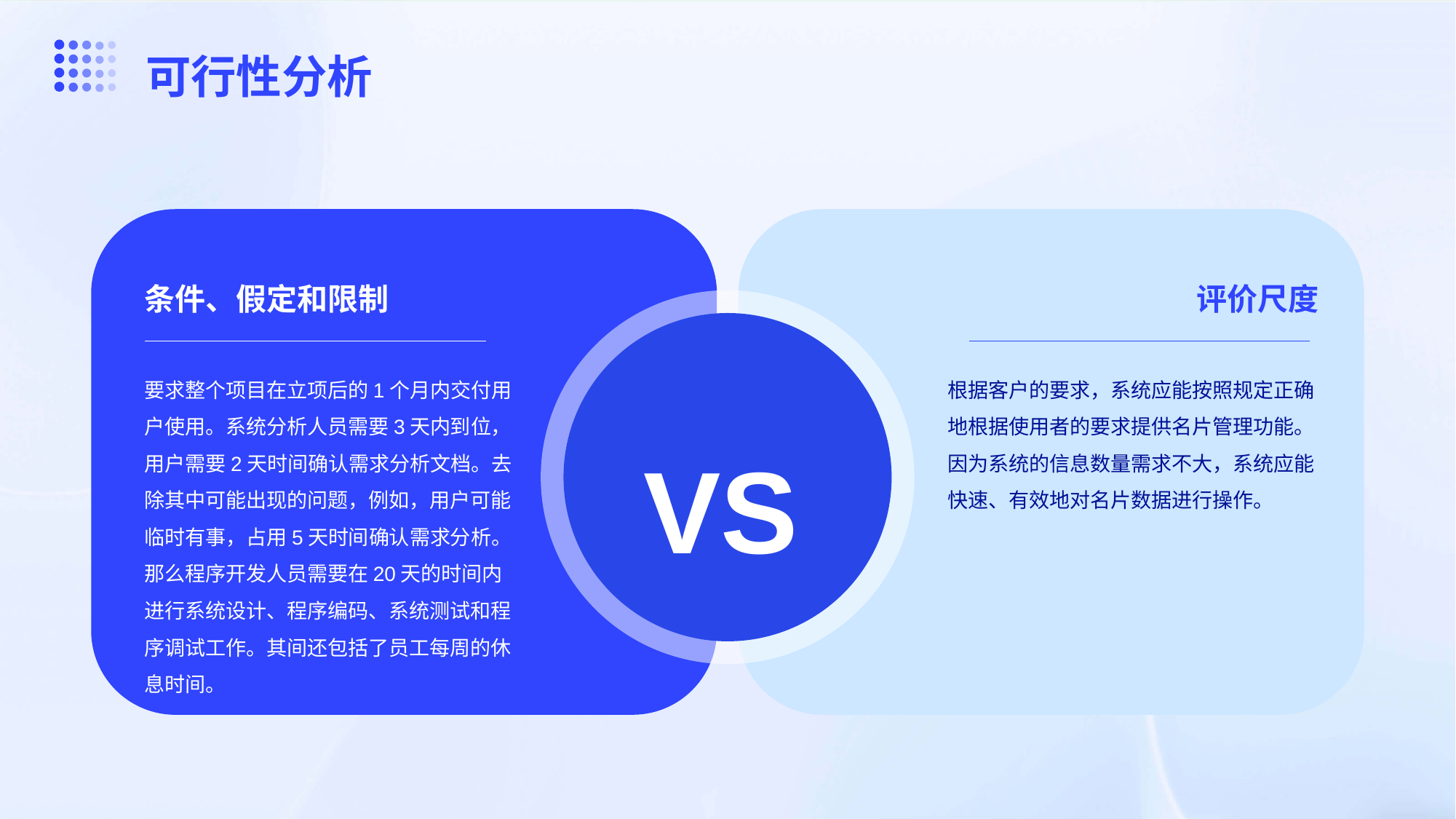

可行性分析

条件、假定和限制
评价尺度

要求整个项目在立项后的1个月内交付用户使用。系统分析人员需要3天内到位，用户需要2天时间确认需求分析文档。去除其中可能出现的问题，例如，用户可能临时有事，占用5天时间确认需求分析。那么程序开发人员需要在20天的时间内进行系统设计、程序编码、系统测试和程序调试工作。其间还包括了员工每周的休息时间。
根据客户的要求，系统应能按照规定正确地根据使用者的要求提供名片管理功能。因为系统的信息数量需求不大，系统应能快速、有效地对名片数据进行操作。
VS